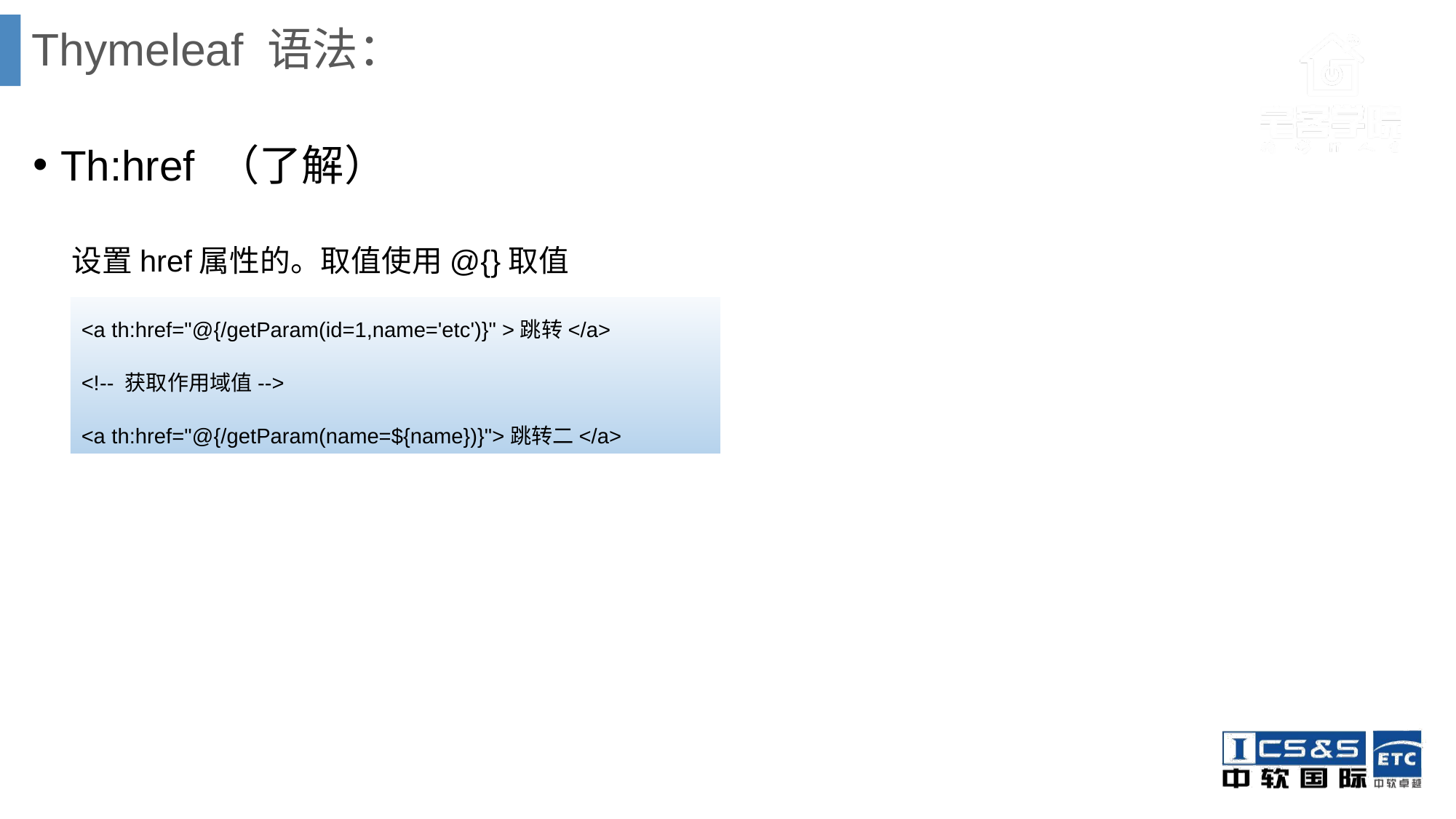

# Thymeleaf 语法：
Th:href （了解）
   设置href属性的。取值使用@{}取值

<a th:href="@{/getParam(id=1,name='etc')}" >跳转</a>
<!-- 获取作用域值-->
<a th:href="@{/getParam(name=${name})}">跳转二</a>